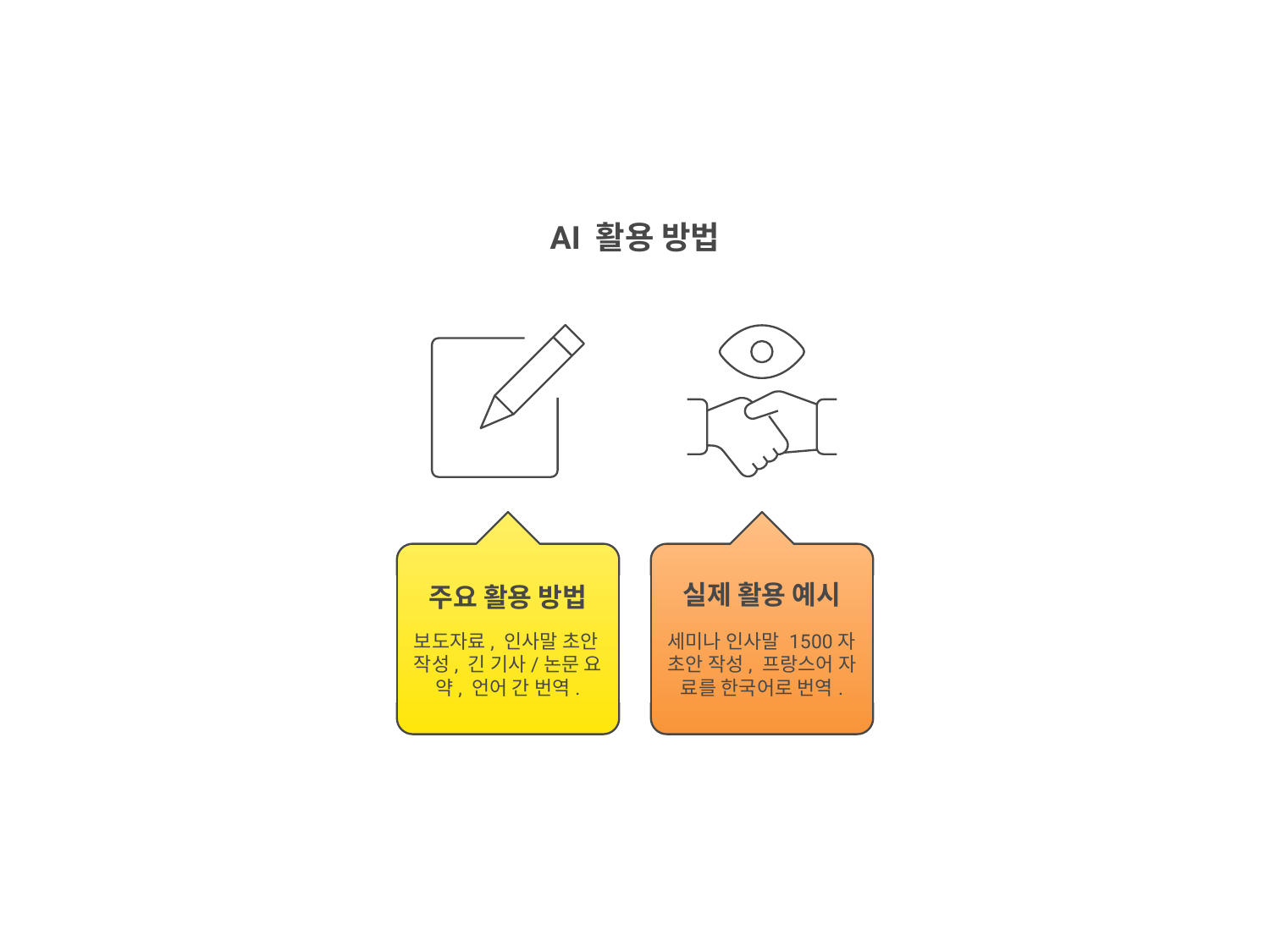

AI 활용 방법

실제 활용 예시
주요 활용 방법
보도자료, 인사말 초안
작성, 긴 기사/논문 요
약, 언어 간 번역.
세미나 인사말 1500자
초안 작성, 프랑스어 자
료를 한국어로 번역.